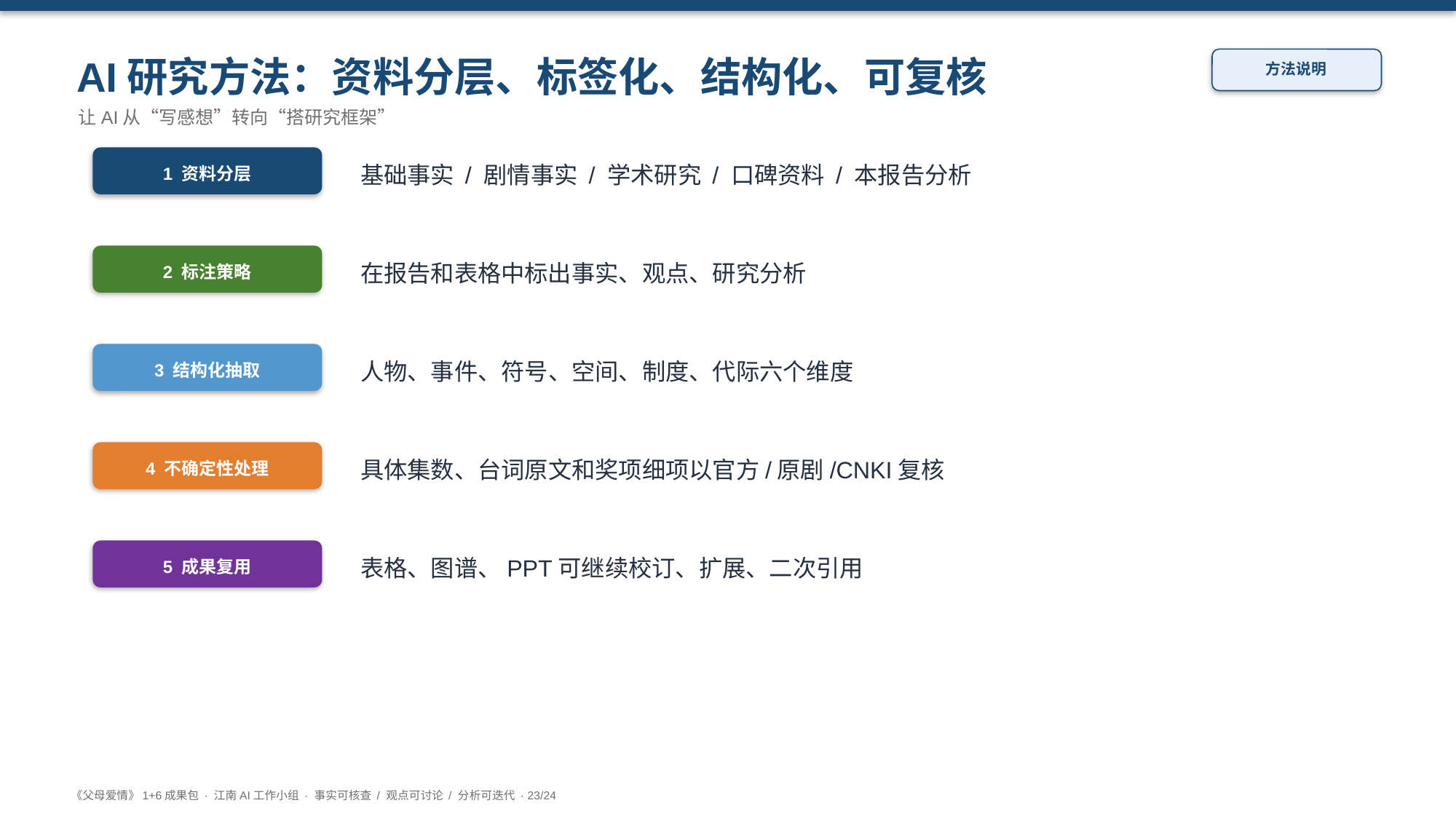

AI研究方法：资料分层、标签化、结构化、可复核

方法说明
让AI从“写感想”转向“搭研究框架”

基础事实 / 剧情事实 / 学术研究 / 口碑资料 / 本报告分析
1 资料分层

在报告和表格中标出事实、观点、研究分析
2 标注策略

人物、事件、符号、空间、制度、代际六个维度
3 结构化抽取

具体集数、台词原文和奖项细项以官方/原剧/CNKI复核
4 不确定性处理

表格、图谱、PPT可继续校订、扩展、二次引用
5 成果复用
《父母爱情》1+6成果包 · 江南AI工作小组 · 事实可核查 / 观点可讨论 / 分析可迭代 · 23/24